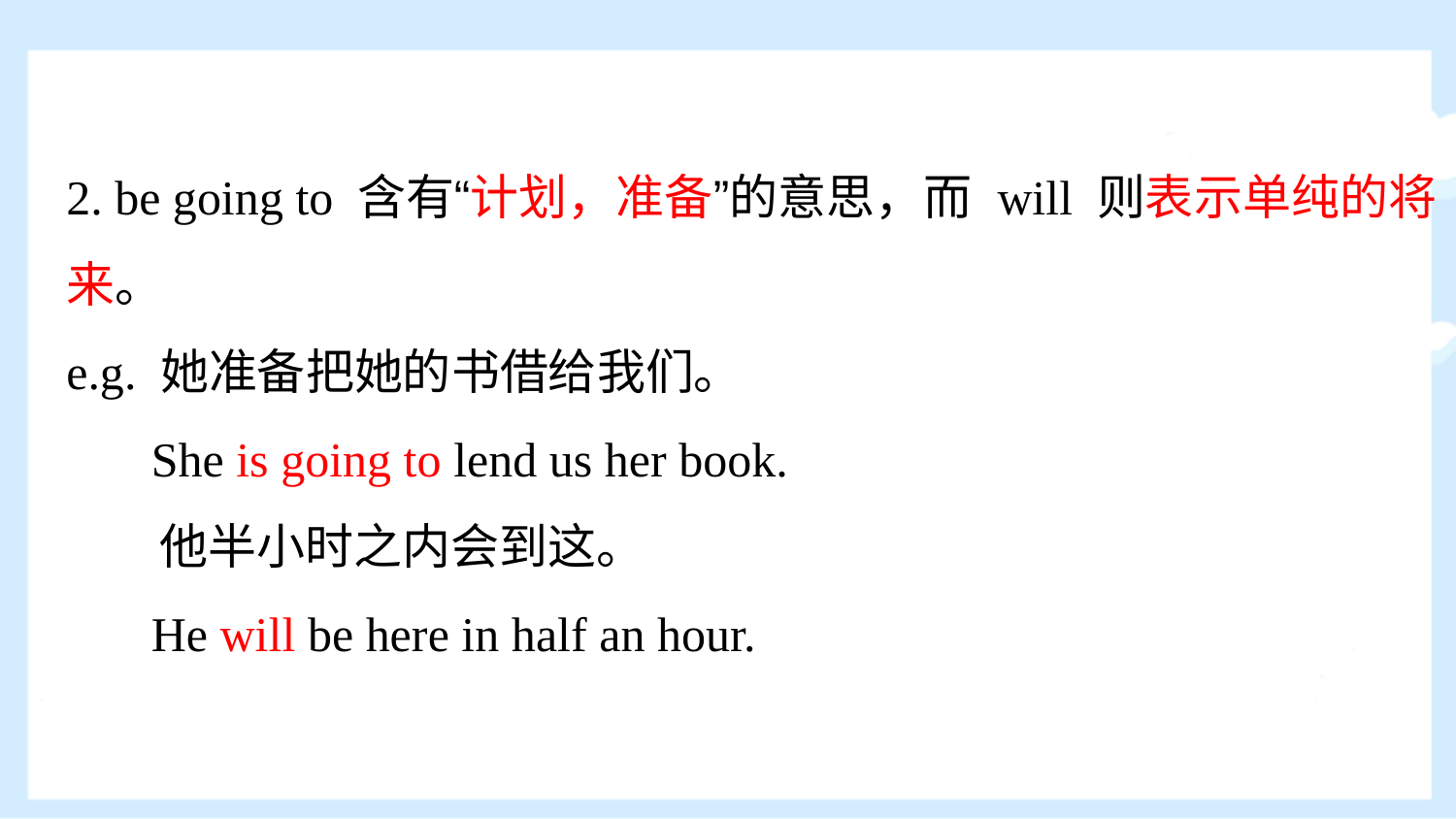

2. be going to 含有“计划，准备”的意思，而 will 则表示单纯的将来。
e.g. 她准备把她的书借给我们。
       She is going to lend us her book.
      他半小时之内会到这。
       He will be here in half an hour.